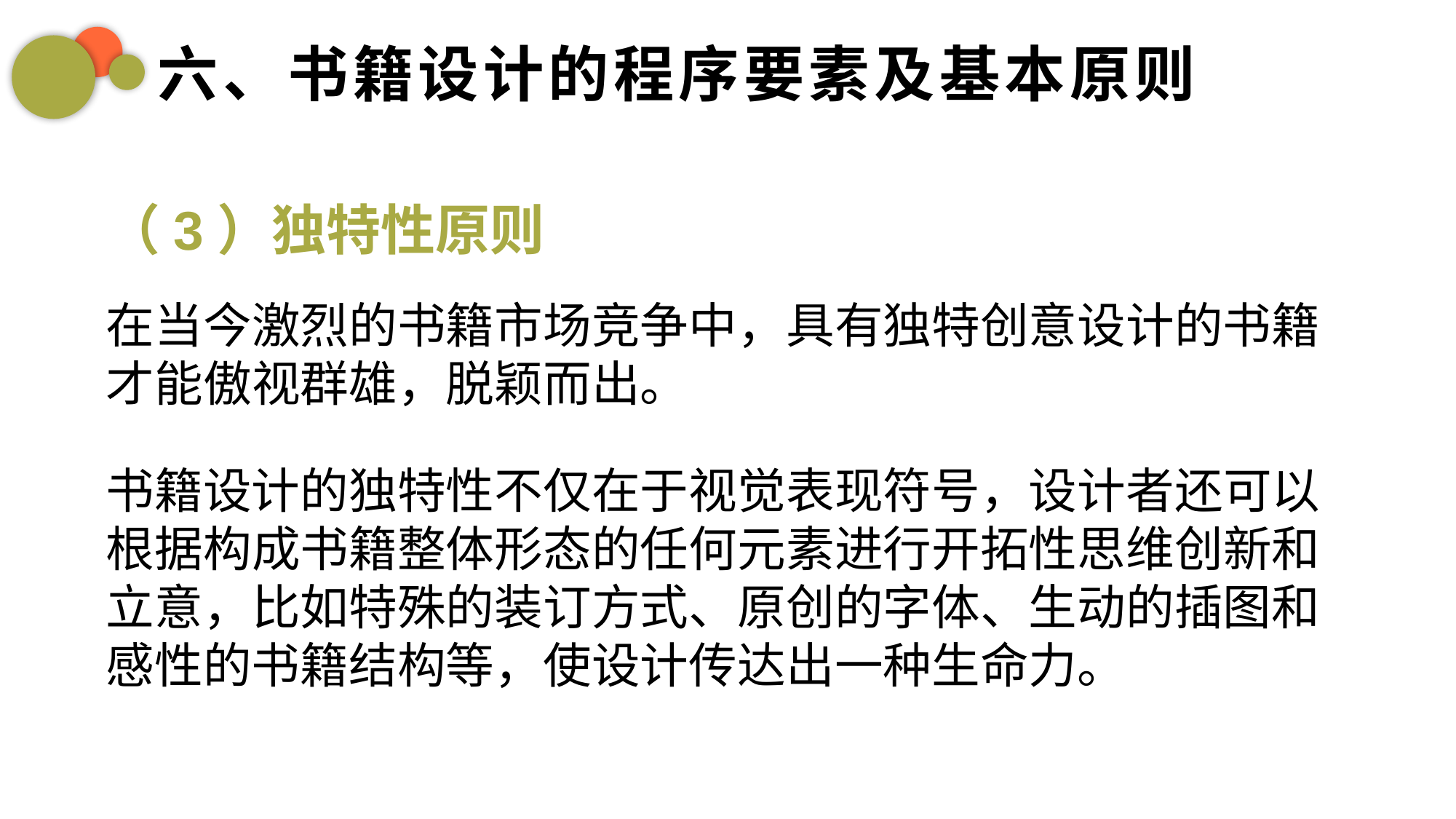

六、书籍设计的程序要素及基本原则
（3）独特性原则
在当今激烈的书籍市场竞争中，具有独特创意设计的书籍才能傲视群雄，脱颖而出。
书籍设计的独特性不仅在于视觉表现符号，设计者还可以根据构成书籍整体形态的任何元素进行开拓性思维创新和立意，比如特殊的装订方式、原创的字体、生动的插图和感性的书籍结构等，使设计传达出一种生命力。